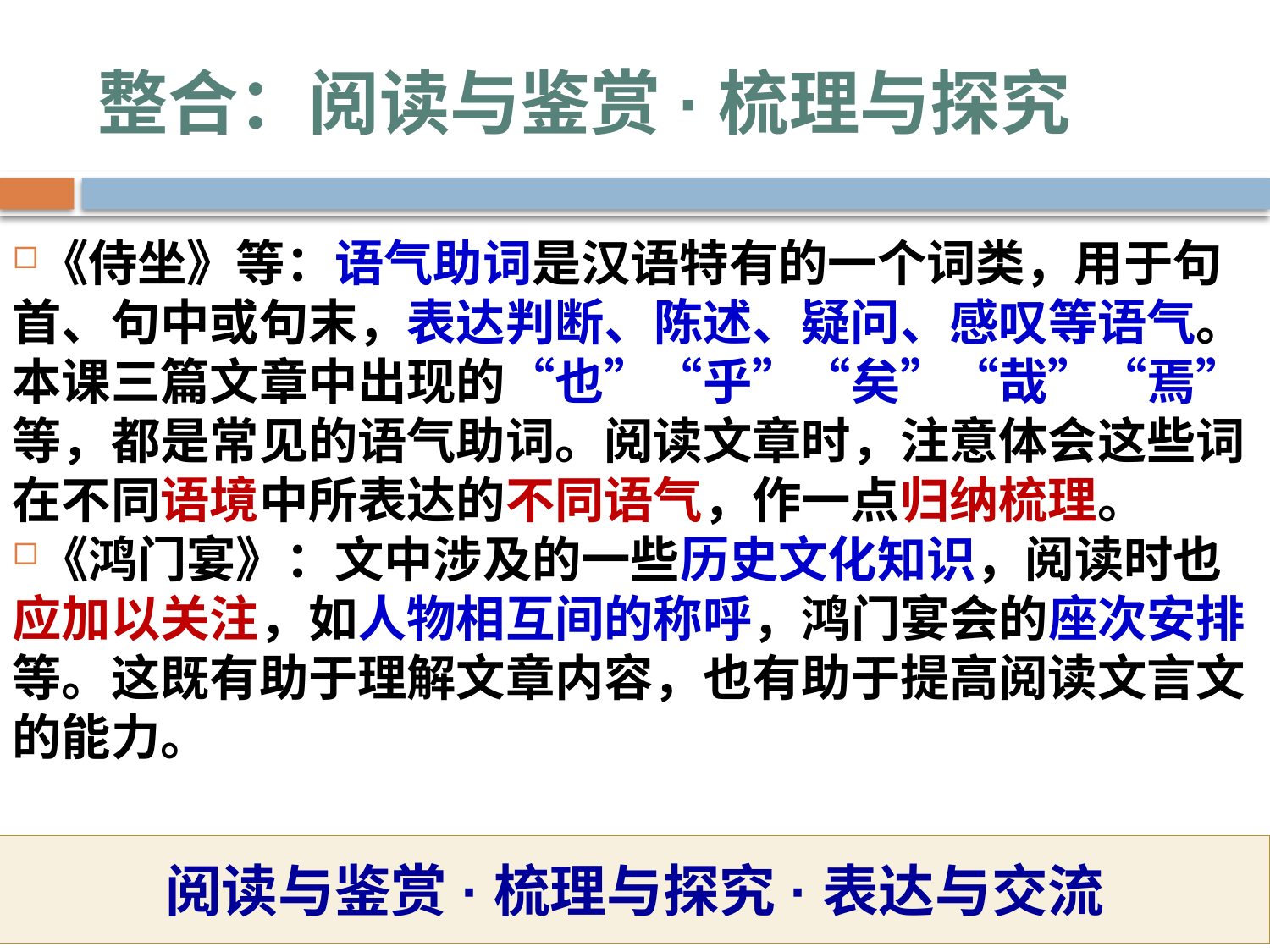

# 整合：阅读与鉴赏·梳理与探究
《侍坐》等：语气助词是汉语特有的一个词类，用于句首、句中或句末，表达判断、陈述、疑问、感叹等语气。本课三篇文章中出现的“也”“乎”“矣”“哉”“焉”等，都是常见的语气助词。阅读文章时，注意体会这些词在不同语境中所表达的不同语气，作一点归纳梳理。
《鸿门宴》：文中涉及的一些历史文化知识，阅读时也应加以关注，如人物相互间的称呼，鸿门宴会的座次安排等。这既有助于理解文章内容，也有助于提高阅读文言文的能力。
阅读与鉴赏·梳理与探究·表达与交流